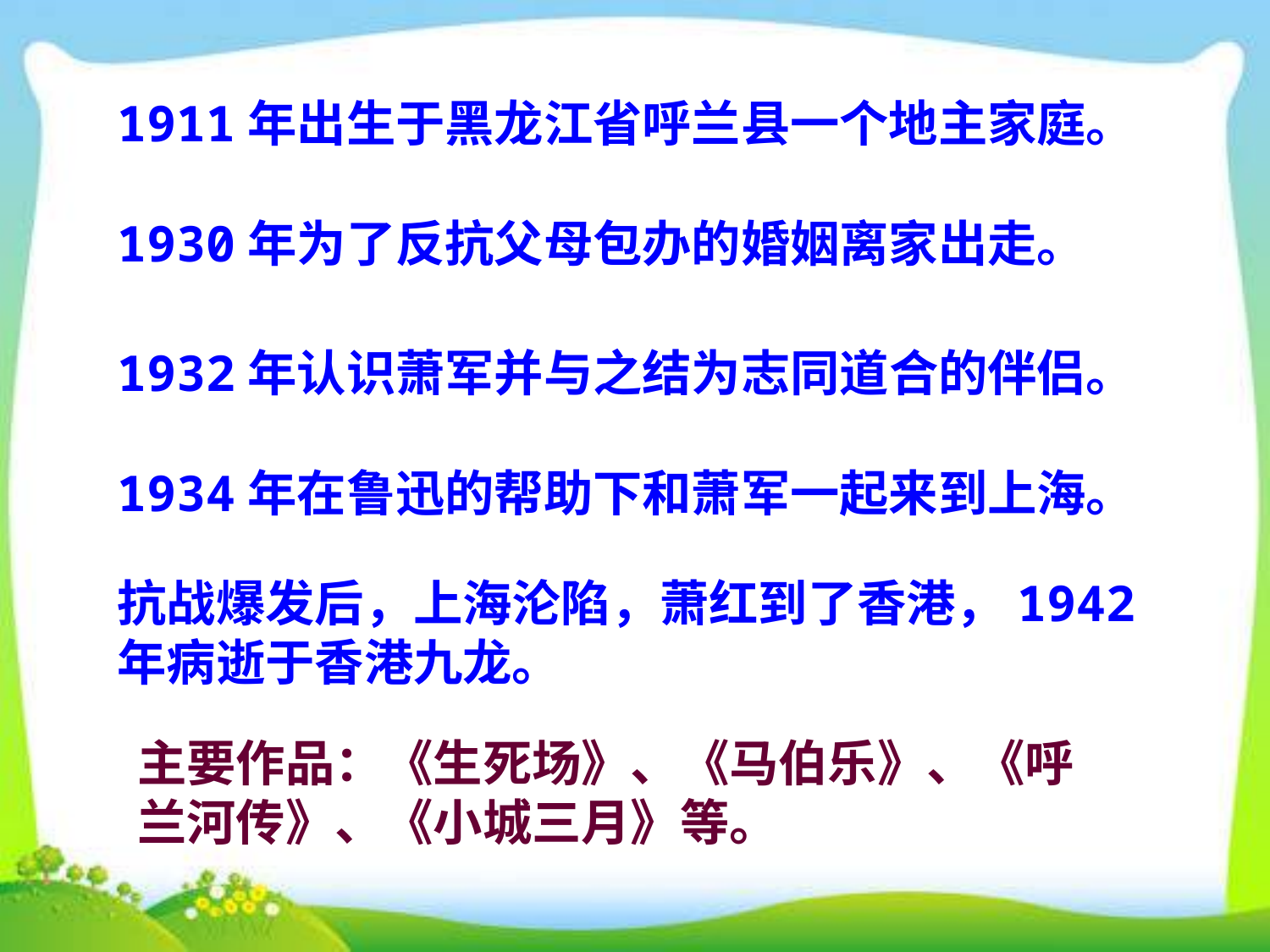

1911年出生于黑龙江省呼兰县一个地主家庭。

1930年为了反抗父母包办的婚姻离家出走。

1932年认识萧军并与之结为志同道合的伴侣。
1934年在鲁迅的帮助下和萧军一起来到上海。
抗战爆发后，上海沦陷，萧红到了香港，1942年病逝于香港九龙。
主要作品：《生死场》、《马伯乐》、《呼兰河传》、《小城三月》等。